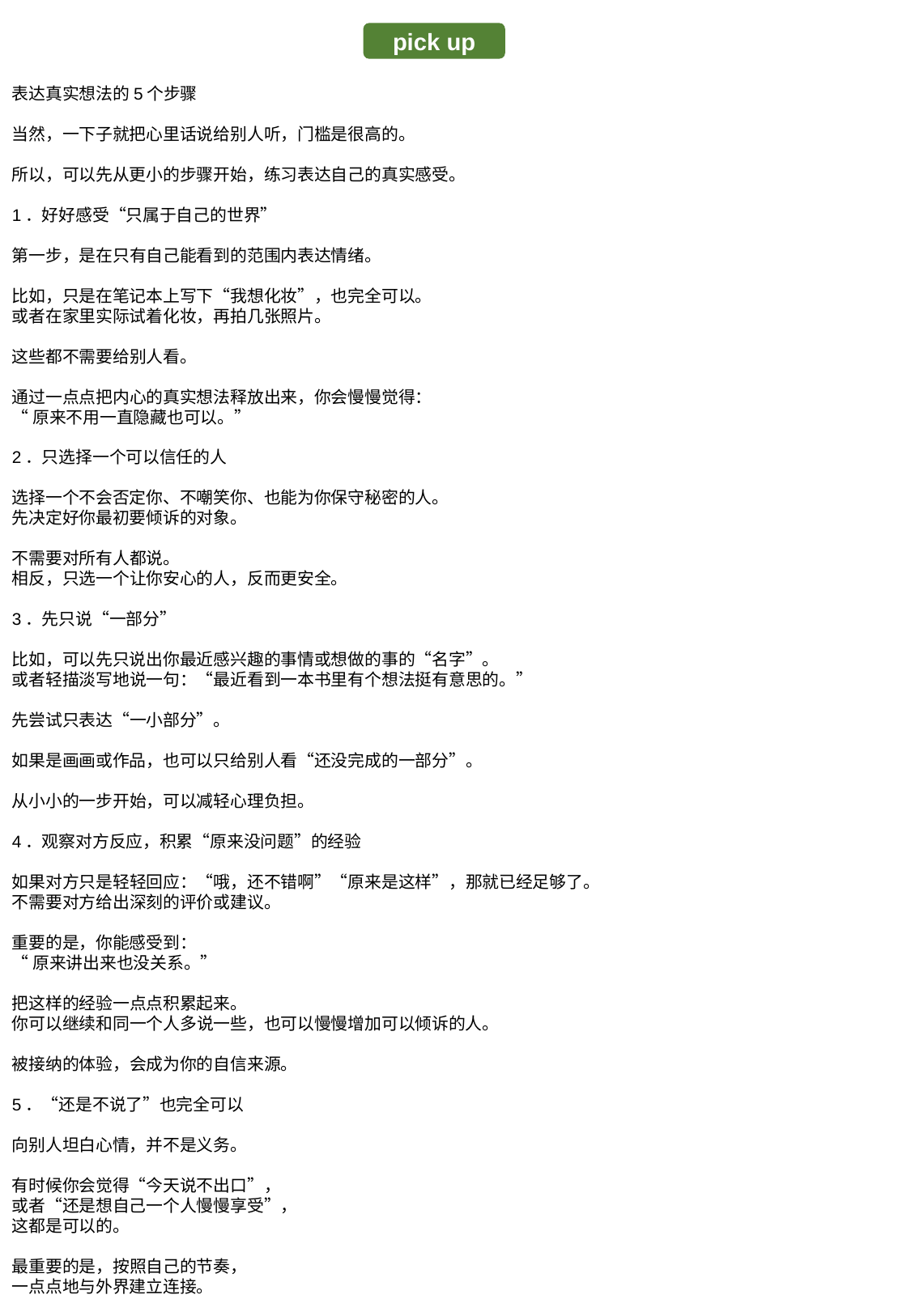

pick up
表达真实想法的5个步骤

当然，一下子就把心里话说给别人听，门槛是很高的。

所以，可以先从更小的步骤开始，练习表达自己的真实感受。

1．好好感受“只属于自己的世界”

第一步，是在只有自己能看到的范围内表达情绪。

比如，只是在笔记本上写下“我想化妆”，也完全可以。
或者在家里实际试着化妆，再拍几张照片。

这些都不需要给别人看。

通过一点点把内心的真实想法释放出来，你会慢慢觉得：
“原来不用一直隐藏也可以。”

2．只选择一个可以信任的人

选择一个不会否定你、不嘲笑你、也能为你保守秘密的人。
先决定好你最初要倾诉的对象。

不需要对所有人都说。
相反，只选一个让你安心的人，反而更安全。

3．先只说“一部分”

比如，可以先只说出你最近感兴趣的事情或想做的事的“名字”。
或者轻描淡写地说一句：“最近看到一本书里有个想法挺有意思的。”

先尝试只表达“一小部分”。

如果是画画或作品，也可以只给别人看“还没完成的一部分”。

从小小的一步开始，可以减轻心理负担。

4．观察对方反应，积累“原来没问题”的经验

如果对方只是轻轻回应：“哦，还不错啊”“原来是这样”，那就已经足够了。
不需要对方给出深刻的评价或建议。

重要的是，你能感受到：
“原来讲出来也没关系。”

把这样的经验一点点积累起来。
你可以继续和同一个人多说一些，也可以慢慢增加可以倾诉的人。

被接纳的体验，会成为你的自信来源。

5．“还是不说了”也完全可以

向别人坦白心情，并不是义务。

有时候你会觉得“今天说不出口”，
或者“还是想自己一个人慢慢享受”，
这都是可以的。

最重要的是，按照自己的节奏，
一点点地与外界建立连接。